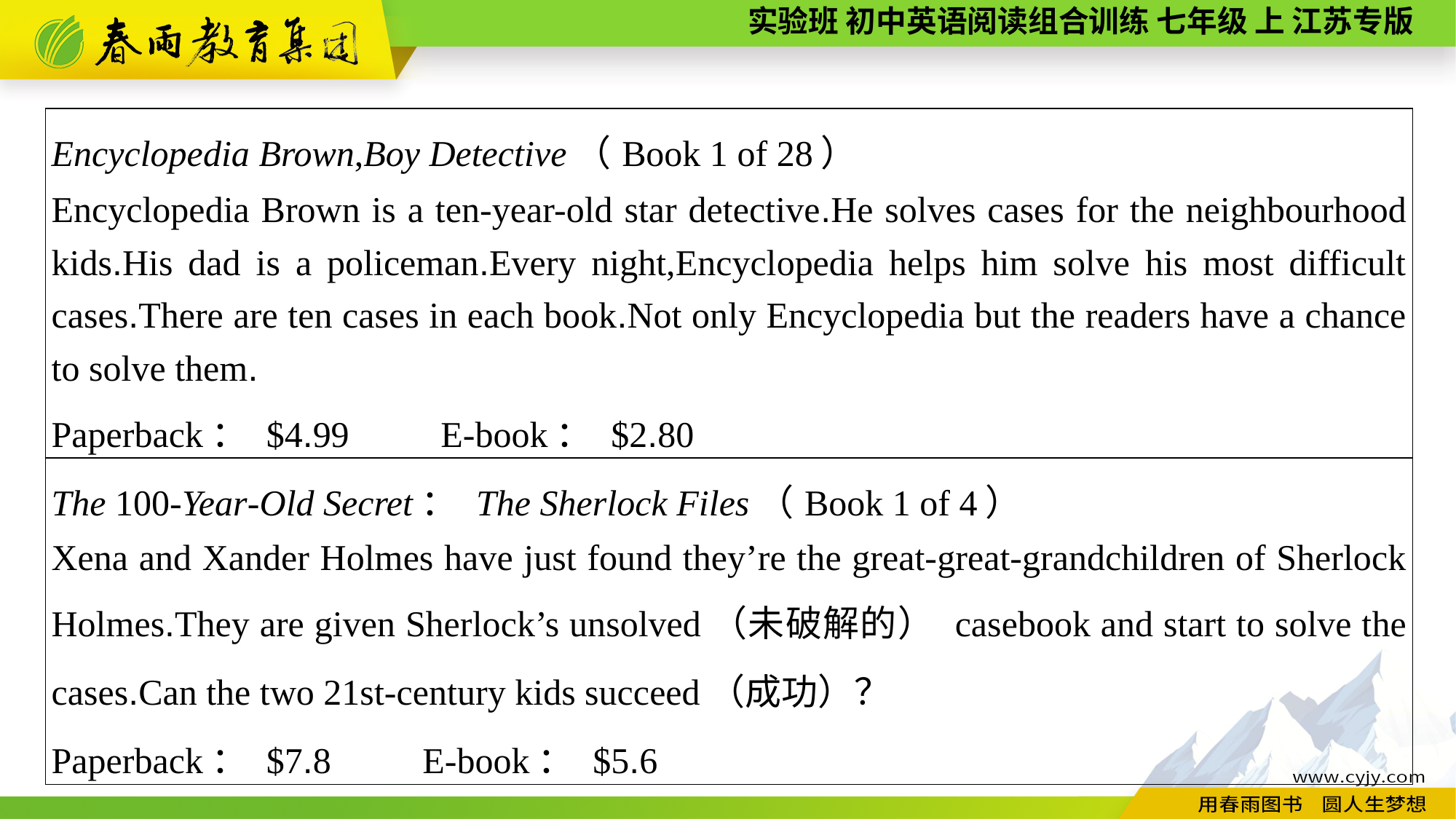

| Encyclopedia Brown,Boy Detective（Book 1 of 28） Encyclopedia Brown is a ten-year-old star detective.He solves cases for the neighbourhood kids.His dad is a policeman.Every night,Encyclopedia helps him solve his most difficult cases.There are ten cases in each book.Not only Encyclopedia but the readers have a chance to solve them. Paperback： $4.99　　E-book： $2.80 |
| --- |
| The 100-Year-Old Secret： The Sherlock Files（Book 1 of 4） Xena and Xander Holmes have just found they’re the great-great-grandchildren of Sherlock Holmes.They are given Sherlock’s unsolved（未破解的） casebook and start to solve the cases.Can the two 21st-century kids succeed（成功）？ Paperback： $7.8　　E-book： $5.6 |